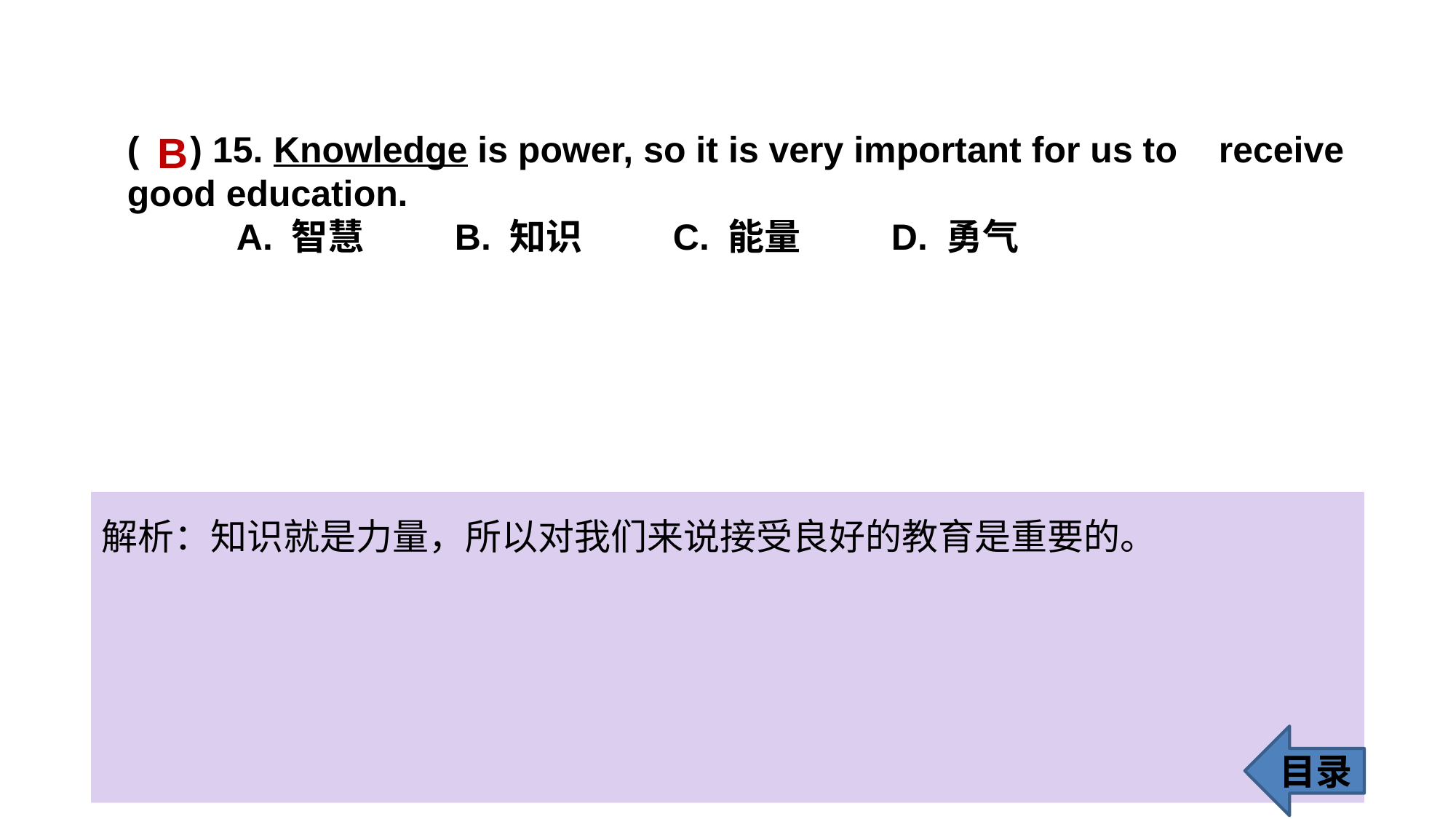

B
(     ) 15. Knowledge is power, so it is very important for us to 	receive good education.
	A. 智慧 	B. 知识 	C. 能量 	D. 勇气

解析：知识就是力量，所以对我们来说接受良好的教育是重要的。
目录
21